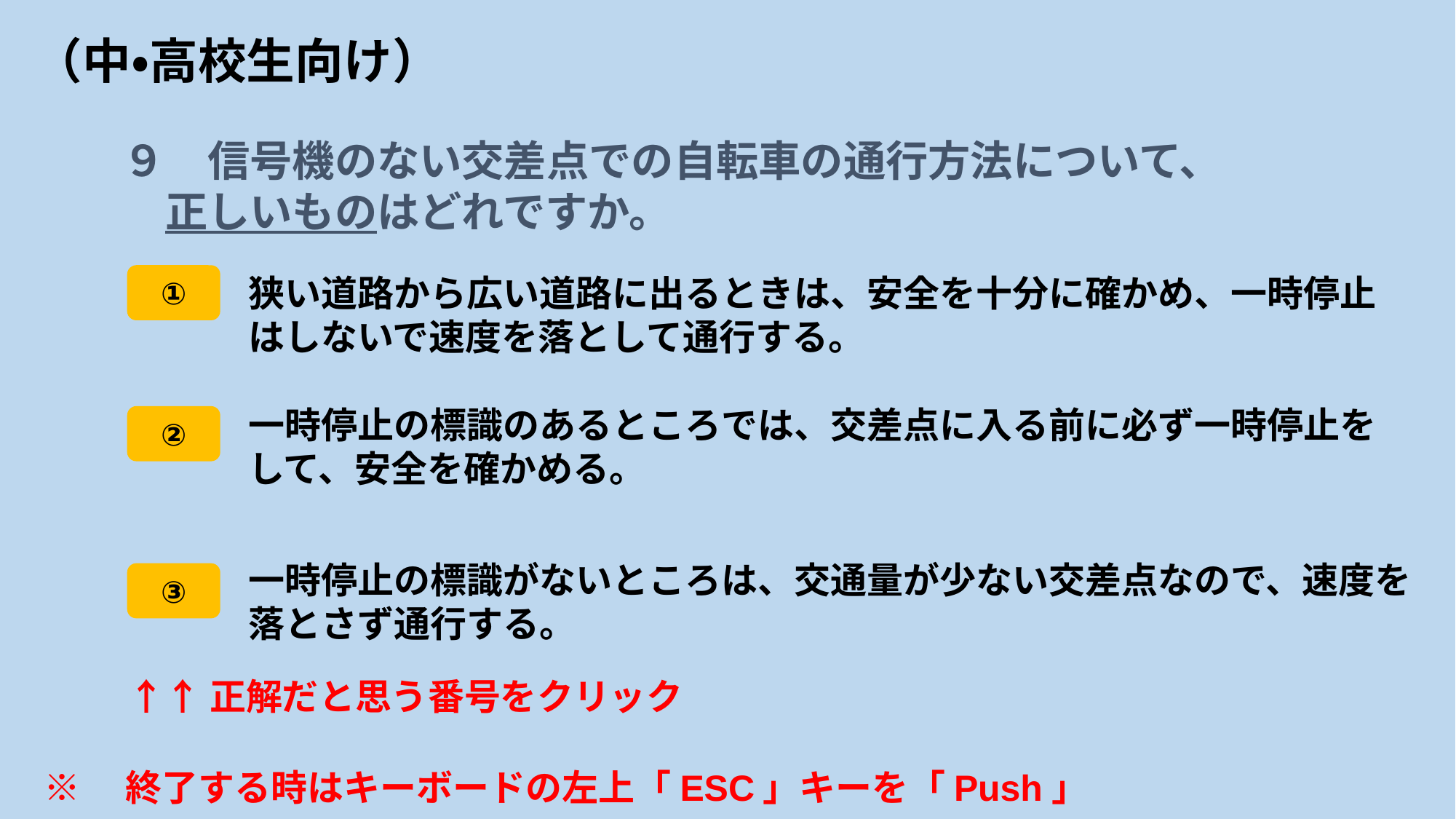

# （中・高校生向け）
９　信号機のない交差点での自転車の通行方法について、
　正しいものはどれですか。
①
狭い道路から広い道路に出るときは、安全を十分に確かめ、一時停止はしないで速度を落として通行する。
一時停止の標識のあるところでは、交差点に入る前に必ず一時停止をして、安全を確かめる。
②
一時停止の標識がないところは、交通量が少ない交差点なので、速度を落とさず通行する。
③
↑↑正解だと思う番号をクリック
※　終了する時はキーボードの左上「ESC」キーを「Push」